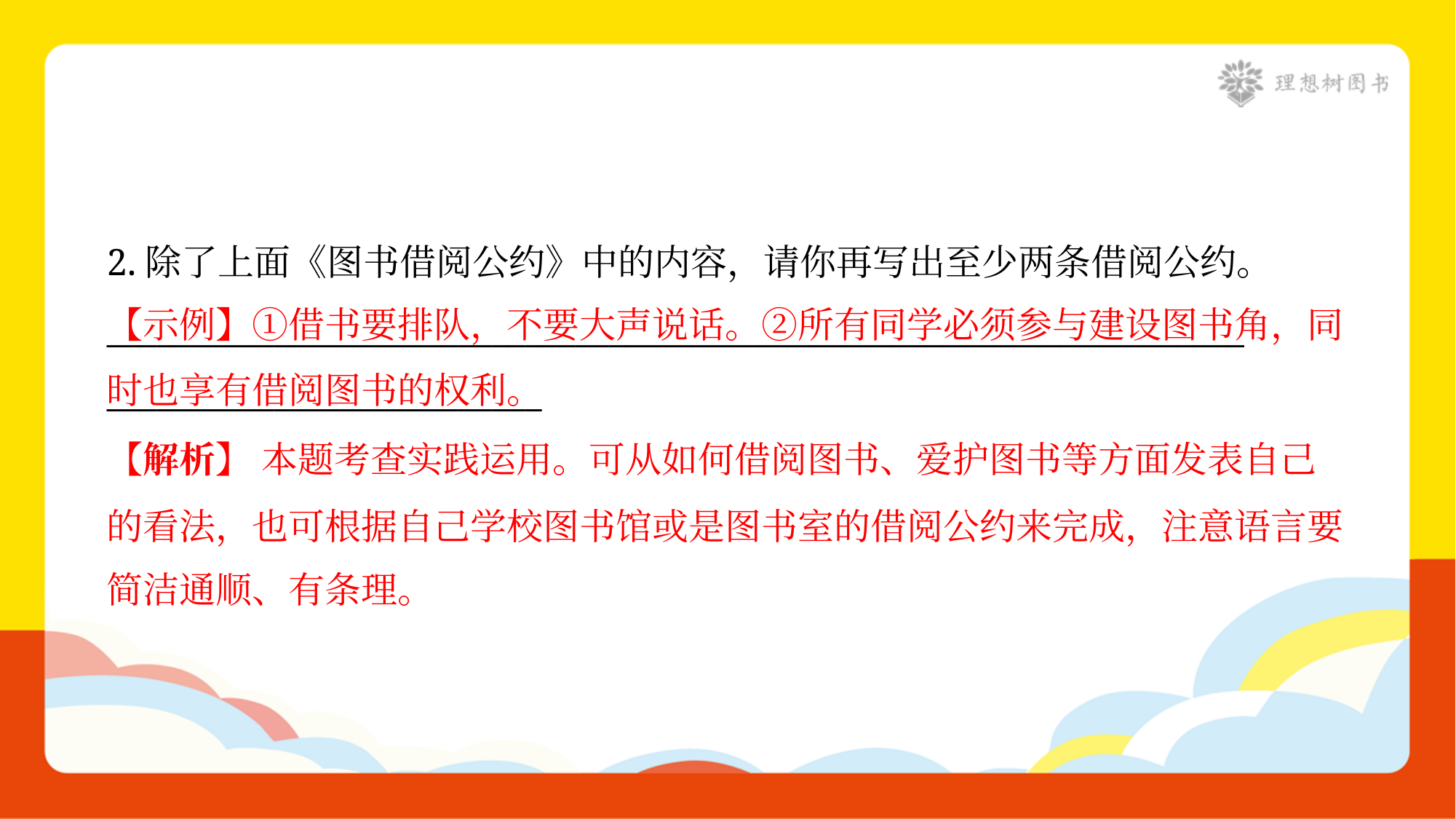

2.除了上面《图书借阅公约》中的内容，请你再写出至少两条借阅公约。
____________________________________________________________________
__________________________
【示例】①借书要排队，不要大声说话。②所有同学必须参与建设图书角，同时也享有借阅图书的权利。
【解析】 本题考查实践运用。可从如何借阅图书、爱护图书等方面发表自己
的看法，也可根据自己学校图书馆或是图书室的借阅公约来完成，注意语言要
简洁通顺、有条理。